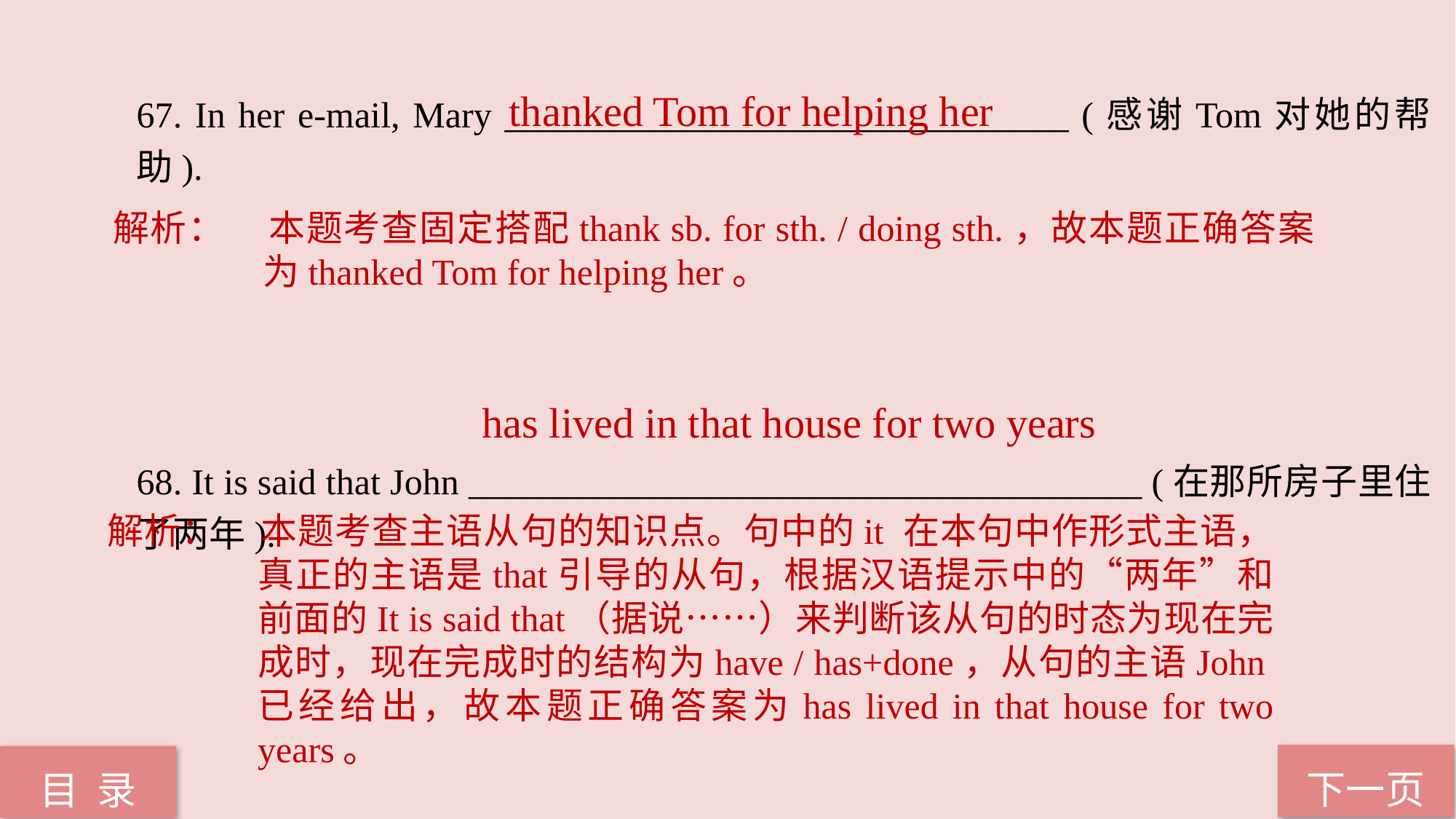

67. In her e-mail, Mary _______________________________ (感谢Tom对她的帮助).

68. It is said that John _____________________________________ (在那所房子里住了两年).
thanked Tom for helping her
解析：	本题考查固定搭配thank sb. for sth. / doing sth.，故本题正确答案为thanked Tom for helping her。
 has lived in that house for two years
解析：	本题考查主语从句的知识点。句中的it 在本句中作形式主语，真正的主语是that引导的从句，根据汉语提示中的“两年”和前面的It is said that（据说……）来判断该从句的时态为现在完成时，现在完成时的结构为have / has+done，从句的主语John已经给出，故本题正确答案为has lived in that house for two years。